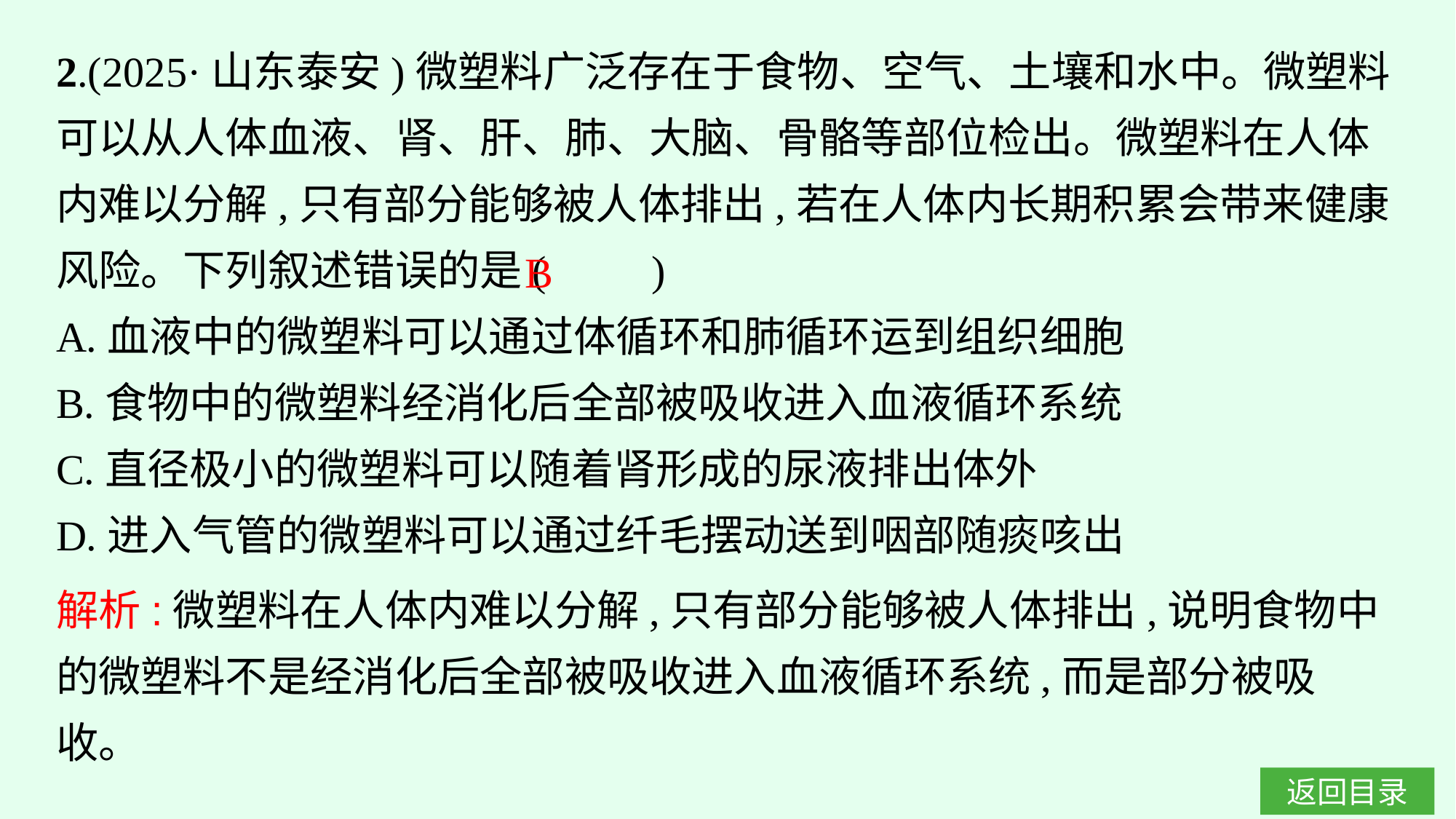

2.(2025·山东泰安)微塑料广泛存在于食物、空气、土壤和水中。微塑料可以从人体血液、肾、肝、肺、大脑、骨骼等部位检出。微塑料在人体内难以分解,只有部分能够被人体排出,若在人体内长期积累会带来健康风险。下列叙述错误的是(　　)
A.血液中的微塑料可以通过体循环和肺循环运到组织细胞
B.食物中的微塑料经消化后全部被吸收进入血液循环系统
C.直径极小的微塑料可以随着肾形成的尿液排出体外
D.进入气管的微塑料可以通过纤毛摆动送到咽部随痰咳出
B
解析:微塑料在人体内难以分解,只有部分能够被人体排出,说明食物中的微塑料不是经消化后全部被吸收进入血液循环系统,而是部分被吸收。